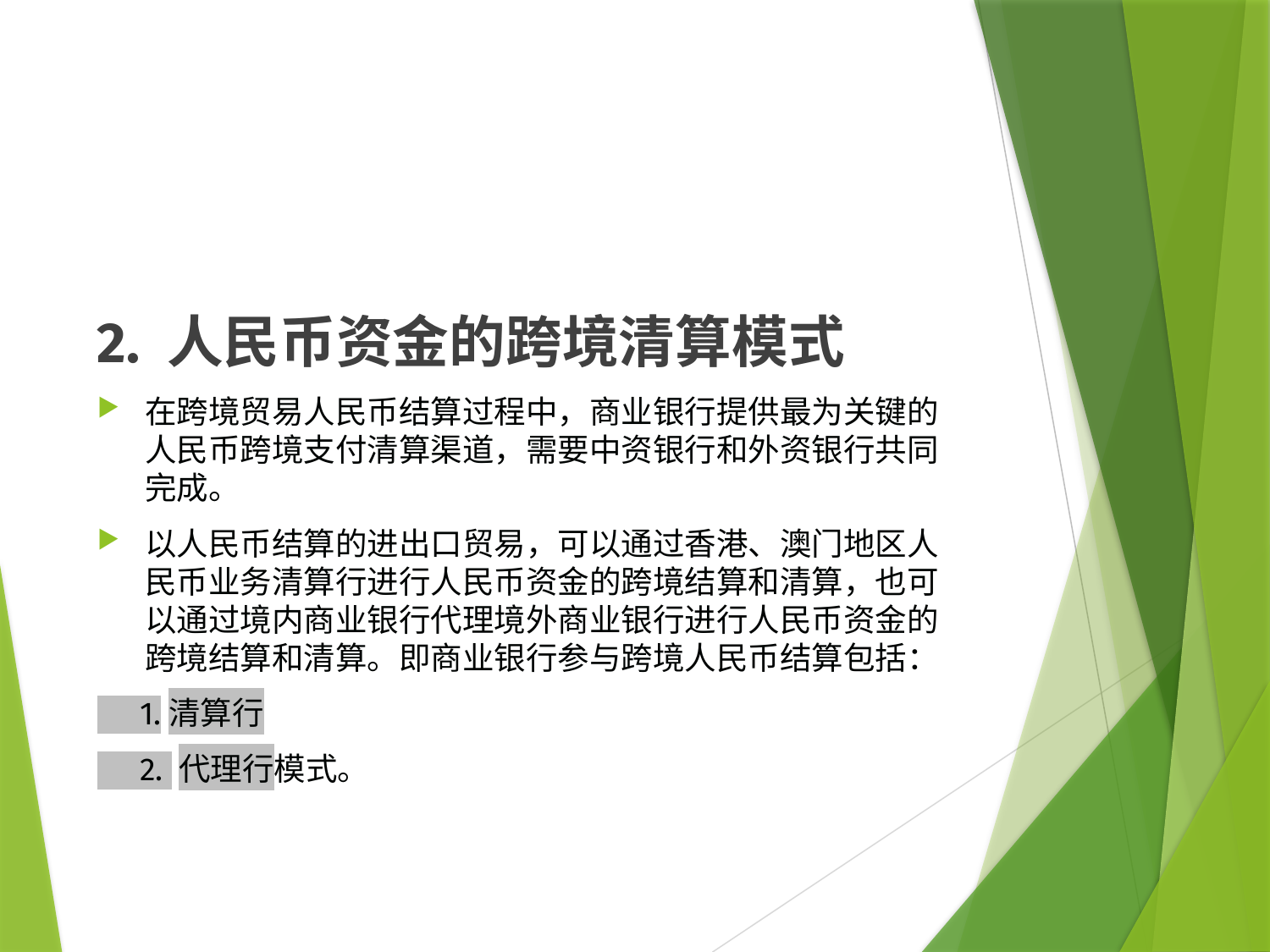

#
2. 人民币资金的跨境清算模式
在跨境贸易人民币结算过程中，商业银行提供最为关键的人民币跨境支付清算渠道，需要中资银行和外资银行共同完成。
以人民币结算的进出口贸易，可以通过香港、澳门地区人民币业务清算行进行人民币资金的跨境结算和清算，也可以通过境内商业银行代理境外商业银行进行人民币资金的跨境结算和清算。即商业银行参与跨境人民币结算包括：
     1.清算行
     2. 代理行模式。